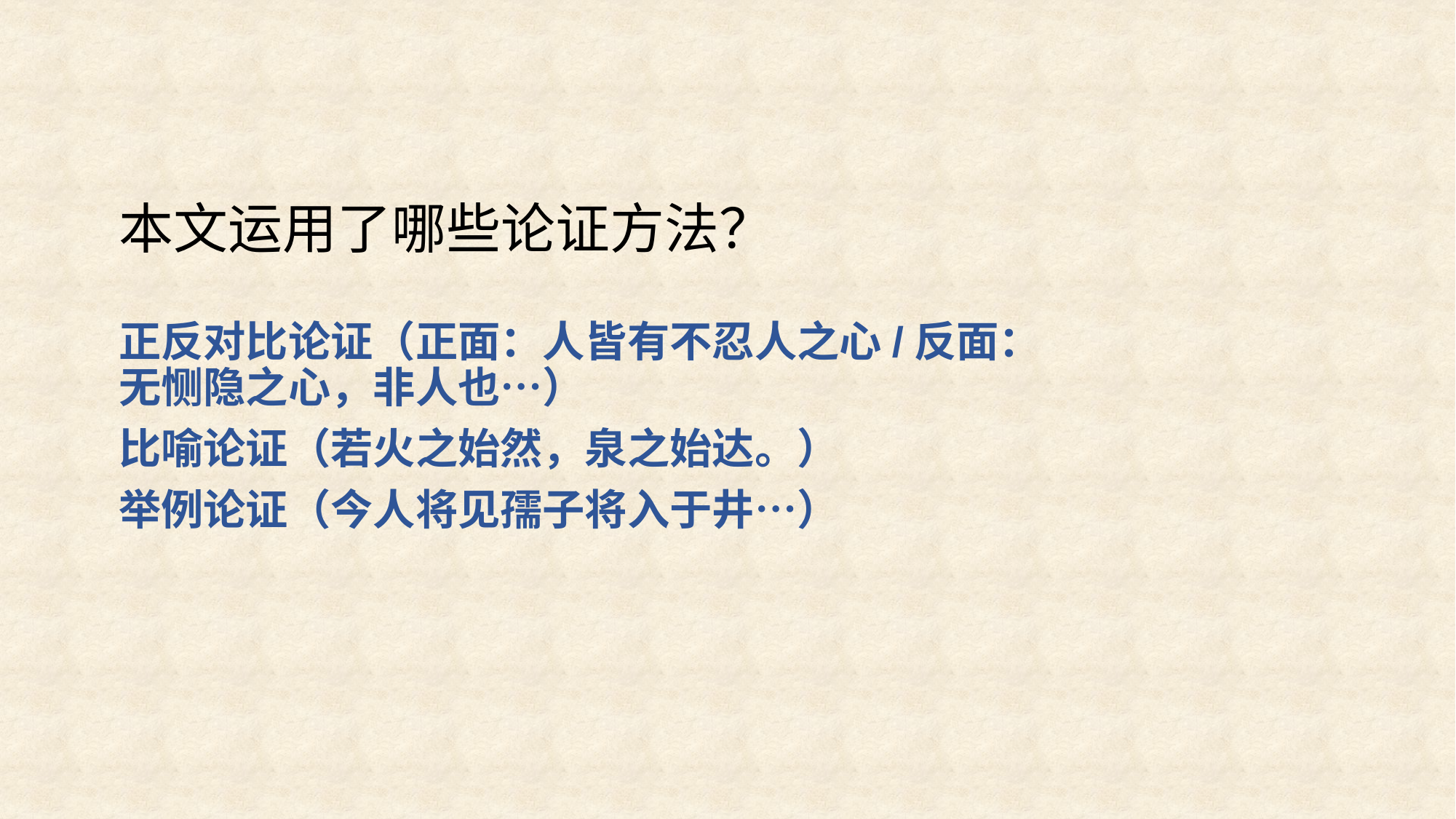

# 本文运用了哪些论证方法？
正反对比论证（正面：人皆有不忍人之心/反面：无恻隐之心，非人也…）
比喻论证（若火之始然，泉之始达。）
举例论证（今人将见孺子将入于井…）